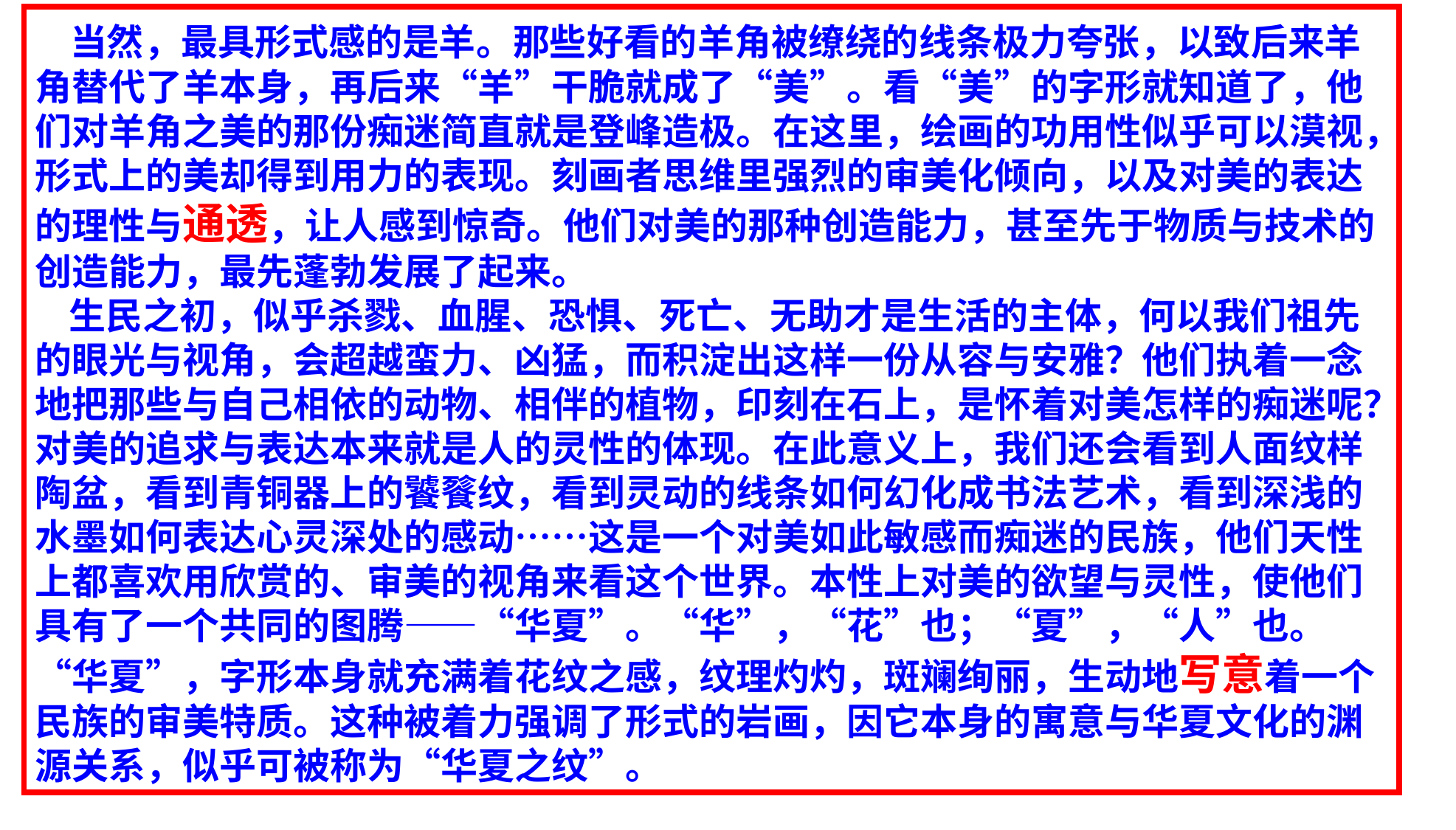

当然，最具形式感的是羊。那些好看的羊角被缭绕的线条极力夸张，以致后来羊角替代了羊本身，再后来“羊”干脆就成了“美”。看“美”的字形就知道了，他们对羊角之美的那份痴迷简直就是登峰造极。在这里，绘画的功用性似乎可以漠视，形式上的美却得到用力的表现。刻画者思维里强烈的审美化倾向，以及对美的表达的理性与通透，让人感到惊奇。他们对美的那种创造能力，甚至先于物质与技术的创造能力，最先蓬勃发展了起来。
   生民之初，似乎杀戮、血腥、恐惧、死亡、无助才是生活的主体，何以我们祖先的眼光与视角，会超越蛮力、凶猛，而积淀出这样一份从容与安雅？他们执着一念地把那些与自己相依的动物、相伴的植物，印刻在石上，是怀着对美怎样的痴迷呢？对美的追求与表达本来就是人的灵性的体现。在此意义上，我们还会看到人面纹样陶盆，看到青铜器上的饕餮纹，看到灵动的线条如何幻化成书法艺术，看到深浅的水墨如何表达心灵深处的感动……这是一个对美如此敏感而痴迷的民族，他们天性上都喜欢用欣赏的、审美的视角来看这个世界。本性上对美的欲望与灵性，使他们具有了一个共同的图腾——“华夏”。“华”，“花”也；“夏”，“人”也。“华夏”，字形本身就充满着花纹之感，纹理灼灼，斑斓绚丽，生动地写意着一个民族的审美特质。这种被着力强调了形式的岩画，因它本身的寓意与华夏文化的渊源关系，似乎可被称为“华夏之纹”。